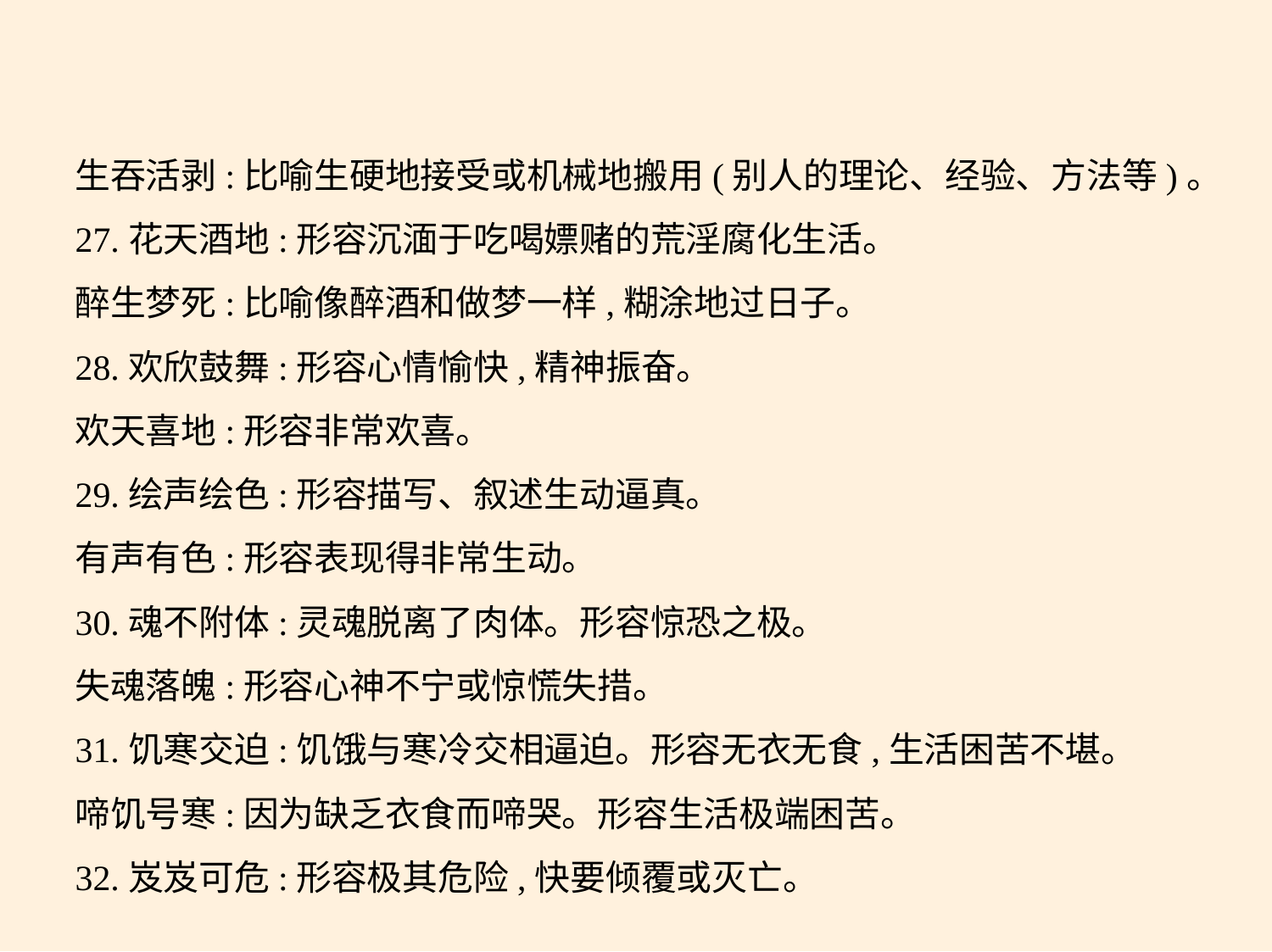

生吞活剥:比喻生硬地接受或机械地搬用(别人的理论、经验、方法等)。
27.花天酒地:形容沉湎于吃喝嫖赌的荒淫腐化生活。
醉生梦死:比喻像醉酒和做梦一样,糊涂地过日子。
28.欢欣鼓舞:形容心情愉快,精神振奋。
欢天喜地:形容非常欢喜。
29.绘声绘色:形容描写、叙述生动逼真。
有声有色:形容表现得非常生动。
30.魂不附体:灵魂脱离了肉体。形容惊恐之极。
失魂落魄:形容心神不宁或惊慌失措。
31.饥寒交迫:饥饿与寒冷交相逼迫。形容无衣无食,生活困苦不堪。
啼饥号寒:因为缺乏衣食而啼哭。形容生活极端困苦。
32.岌岌可危:形容极其危险,快要倾覆或灭亡。